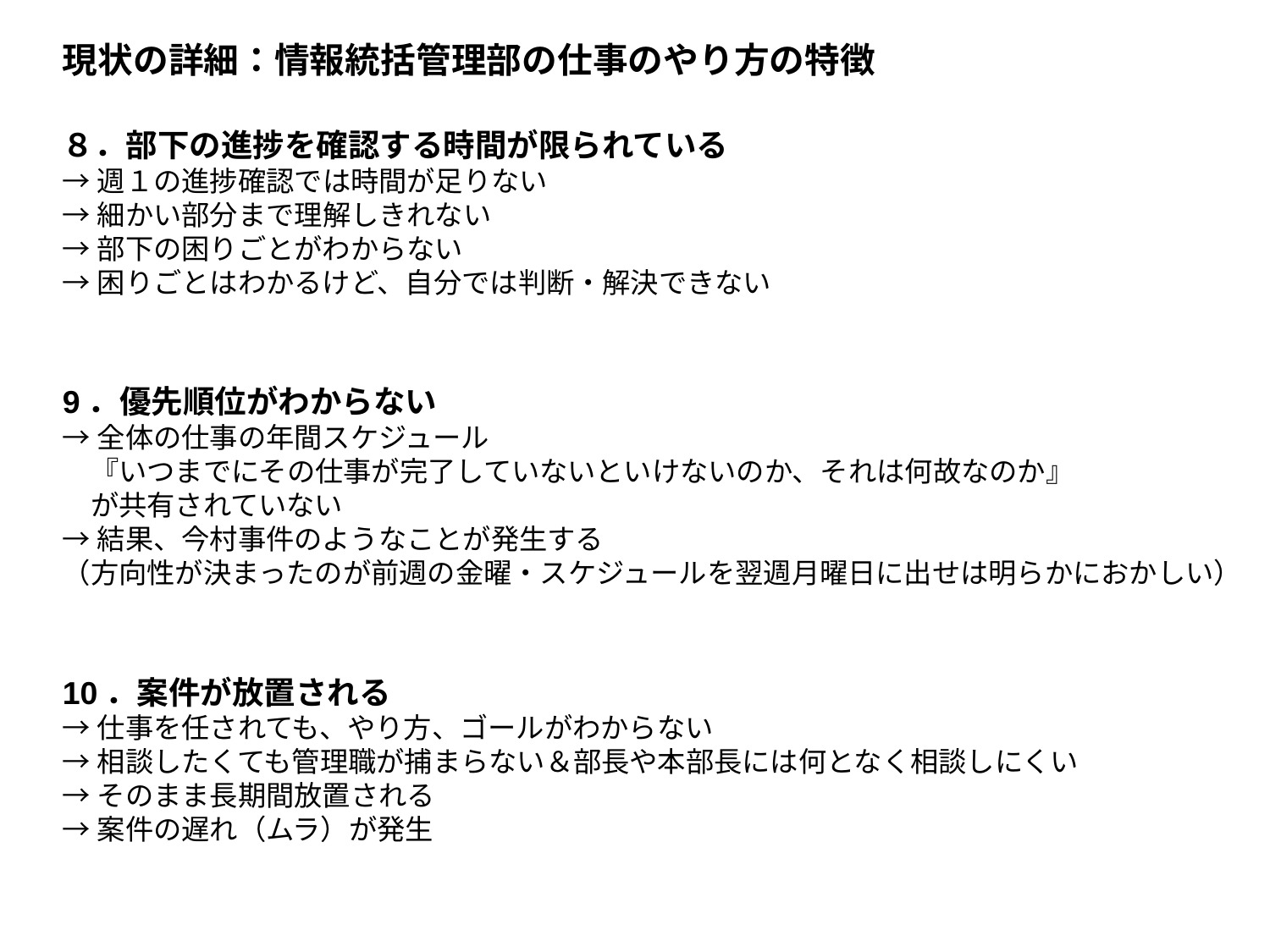

現状の詳細：情報統括管理部の仕事のやり方の特徴
８．部下の進捗を確認する時間が限られている
→週１の進捗確認では時間が足りない
→細かい部分まで理解しきれない
→部下の困りごとがわからない
→困りごとはわかるけど、自分では判断・解決できない
9．優先順位がわからない
→全体の仕事の年間スケジュール
　『いつまでにその仕事が完了していないといけないのか、それは何故なのか』
　が共有されていない
→結果、今村事件のようなことが発生する
（方向性が決まったのが前週の金曜・スケジュールを翌週月曜日に出せは明らかにおかしい）
10．案件が放置される
→仕事を任されても、やり方、ゴールがわからない
→相談したくても管理職が捕まらない＆部長や本部長には何となく相談しにくい
→そのまま長期間放置される
→案件の遅れ（ムラ）が発生